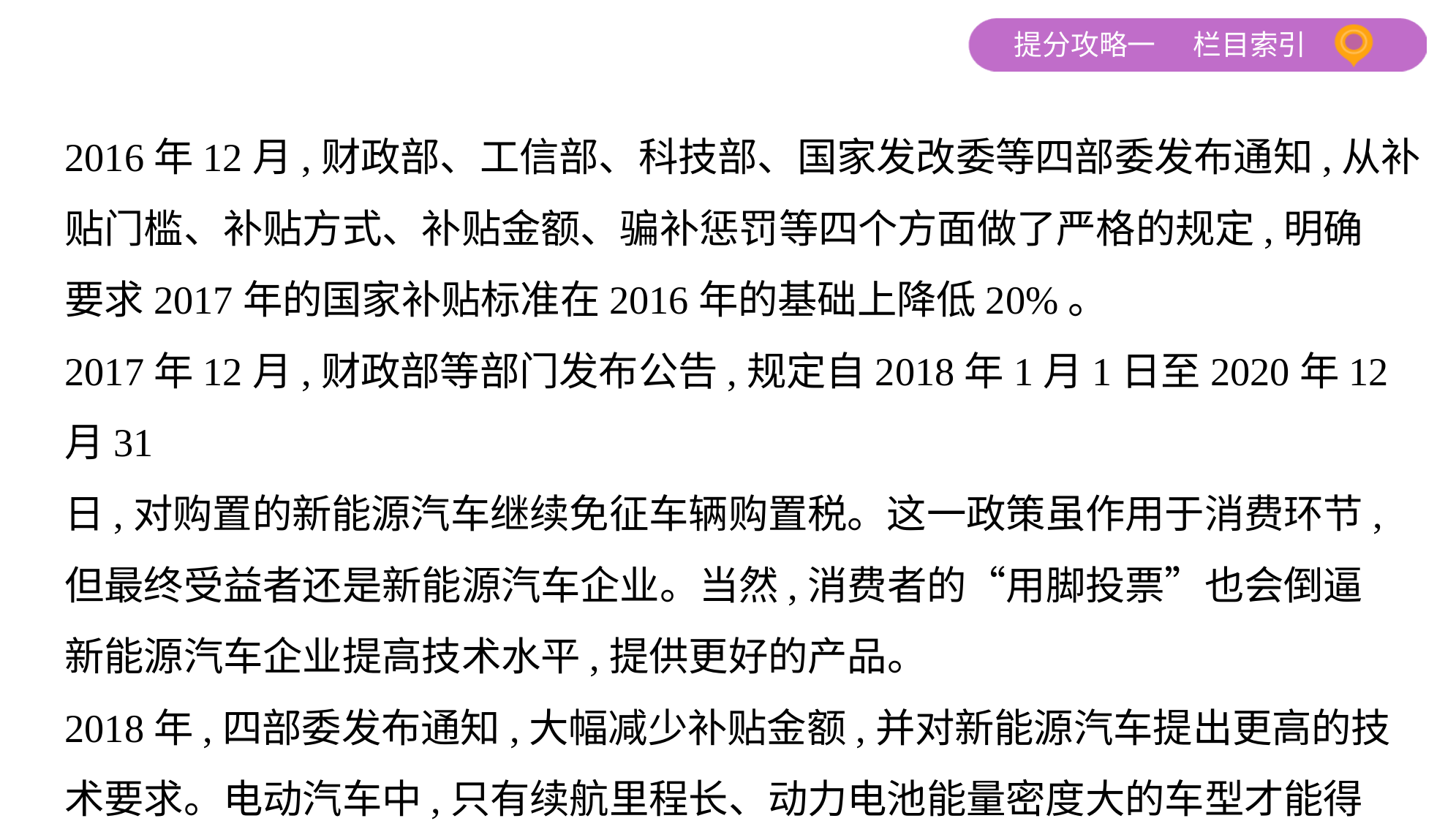

2016年12月,财政部、工信部、科技部、国家发改委等四部委发布通知,从补
贴门槛、补贴方式、补贴金额、骗补惩罚等四个方面做了严格的规定,明确
要求2017年的国家补贴标准在2016年的基础上降低20%。
2017年12月,财政部等部门发布公告,规定自2018年1月1日至2020年12月31
日,对购置的新能源汽车继续免征车辆购置税。这一政策虽作用于消费环节,
但最终受益者还是新能源汽车企业。当然,消费者的“用脚投票”也会倒逼
新能源汽车企业提高技术水平,提供更好的产品。
2018年,四部委发布通知,大幅减少补贴金额,并对新能源汽车提出更高的技
术要求。电动汽车中,只有续航里程长、动力电池能量密度大的车型才能得